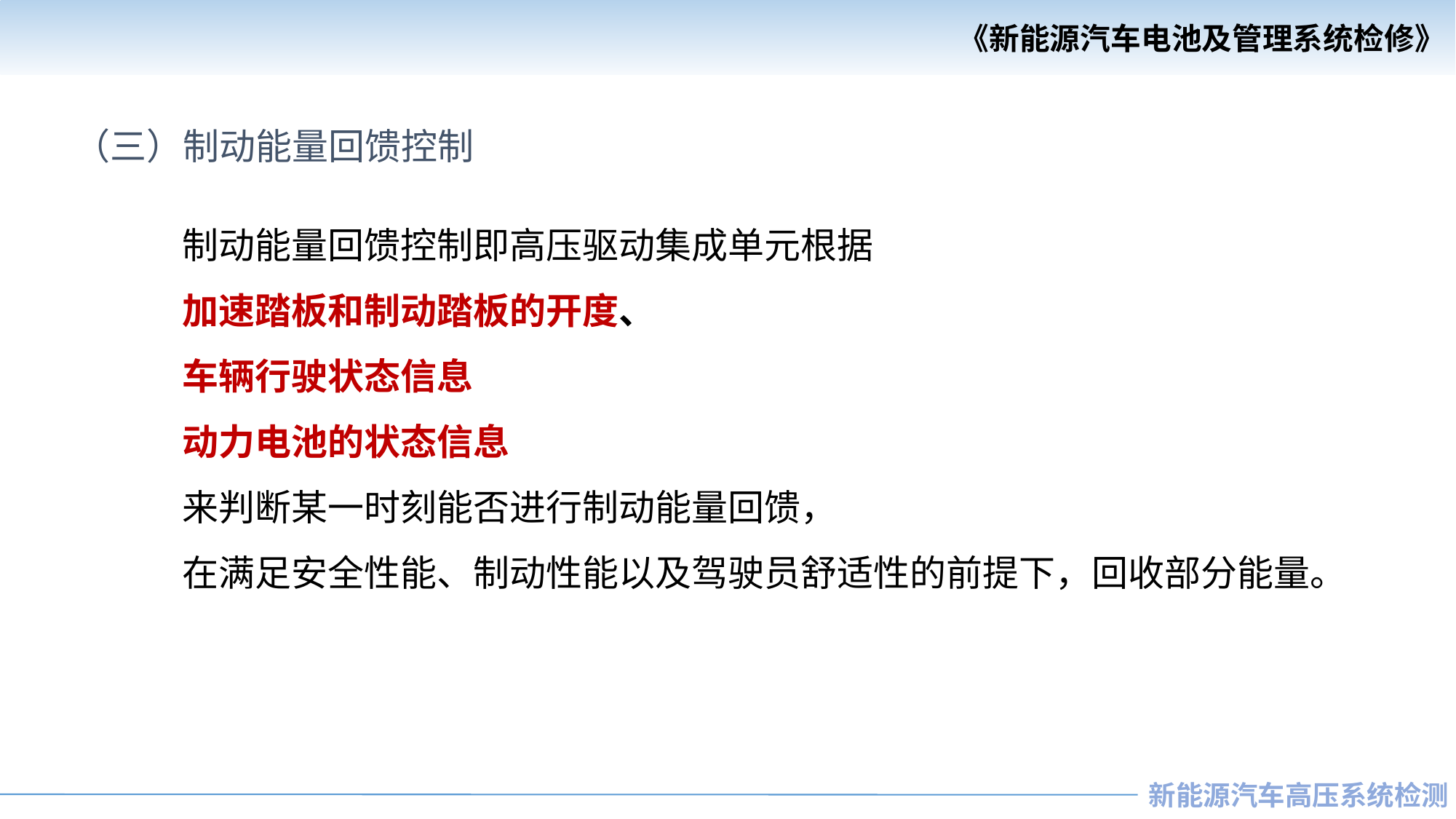

（三）制动能量回馈控制
      制动能量回馈控制即高压驱动集成单元根据
      加速踏板和制动踏板的开度、
      车辆行驶状态信息
      动力电池的状态信息
      来判断某一时刻能否进行制动能量回馈，
      在满足安全性能、制动性能以及驾驶员舒适性的前提下，回收部分能量。